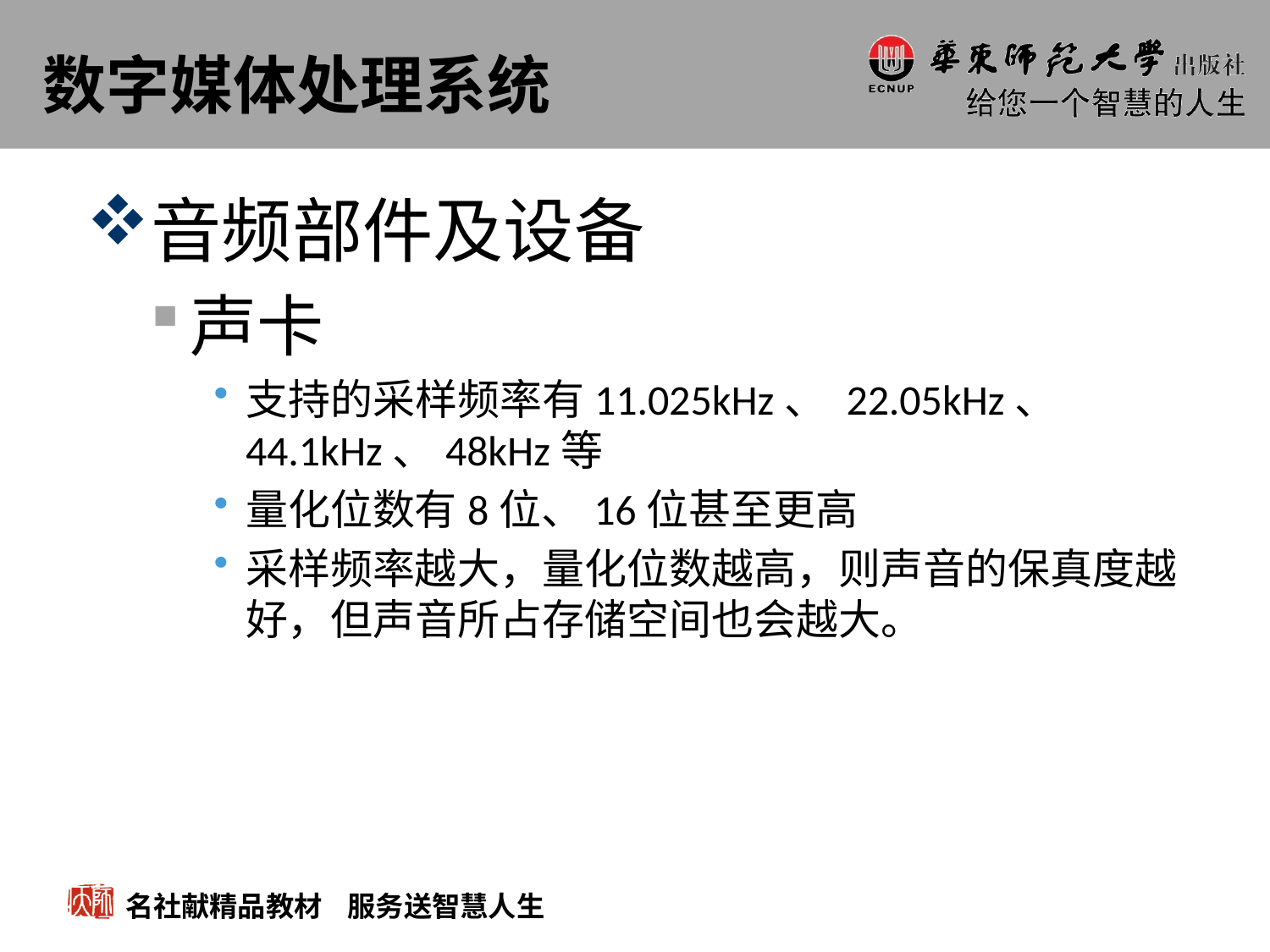

# 数字媒体处理系统
音频部件及设备
声卡
支持的采样频率有11.025kHz、 22.05kHz、 44.1kHz、48kHz等
量化位数有8位、16位甚至更高
采样频率越大，量化位数越高，则声音的保真度越好，但声音所占存储空间也会越大。